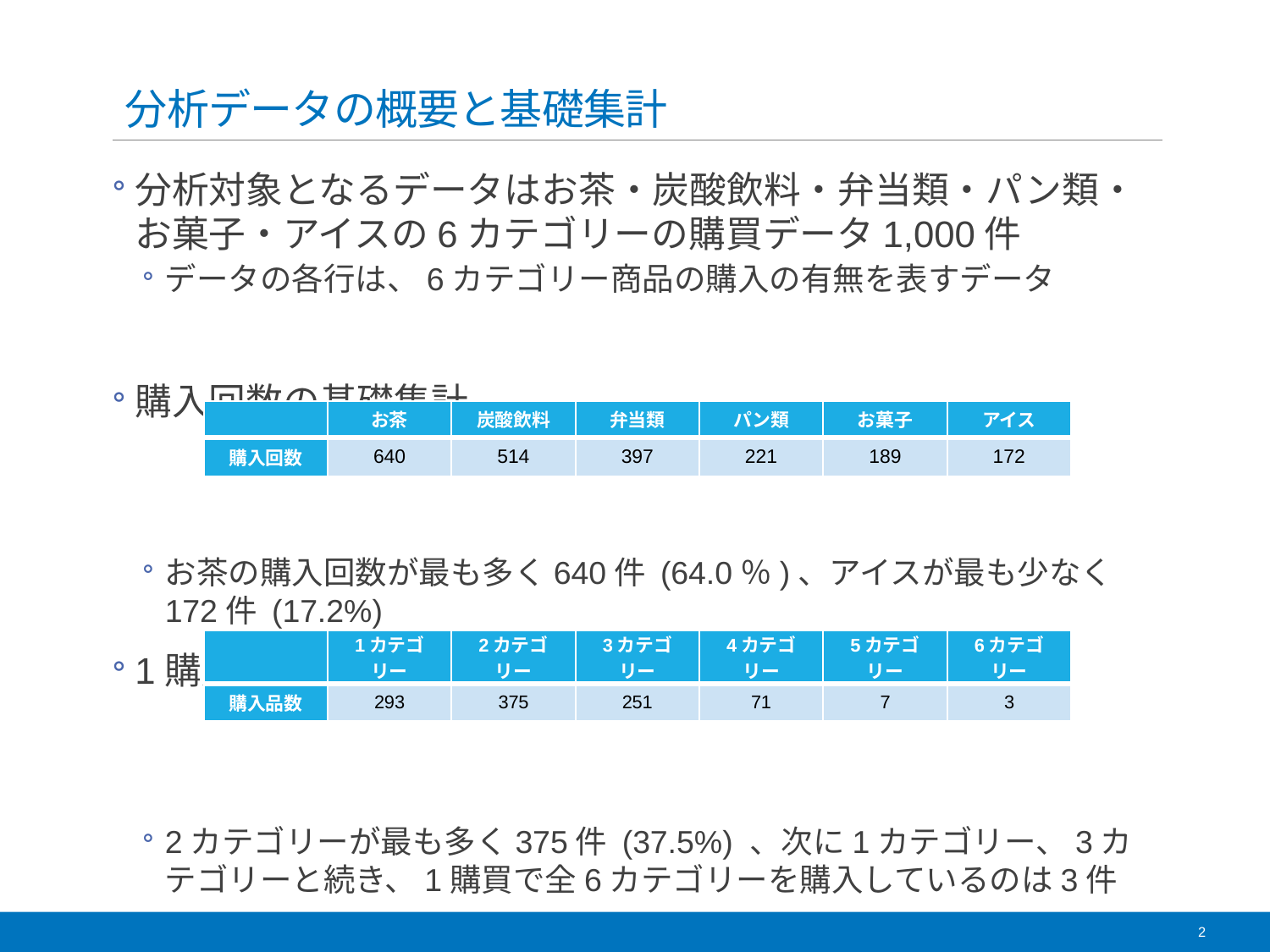

# 分析データの概要と基礎集計
分析対象となるデータはお茶・炭酸飲料・弁当類・パン類・お菓子・アイスの6カテゴリーの購買データ1,000件
データの各行は、6カテゴリー商品の購入の有無を表すデータ

購入回数の基礎集計

お茶の購入回数が最も多く640件 (64.0％)、アイスが最も少なく172件 (17.2%)
1購買あたりの購入カテゴリー数

2カテゴリーが最も多く375件 (37.5%) 、次に1カテゴリー、3カテゴリーと続き、1購買で全6カテゴリーを購入しているのは3件
|  | お茶 | 炭酸飲料 | 弁当類 | パン類 | お菓子 | アイス |
| --- | --- | --- | --- | --- | --- | --- |
| 購入回数 | 640 | 514 | 397 | 221 | 189 | 172 |
|  | 1カテゴリー | 2カテゴリー | 3カテゴリー | 4カテゴリー | 5カテゴリー | 6カテゴリー |
| --- | --- | --- | --- | --- | --- | --- |
| 購入品数 | 293 | 375 | 251 | 71 | 7 | 3 |
2